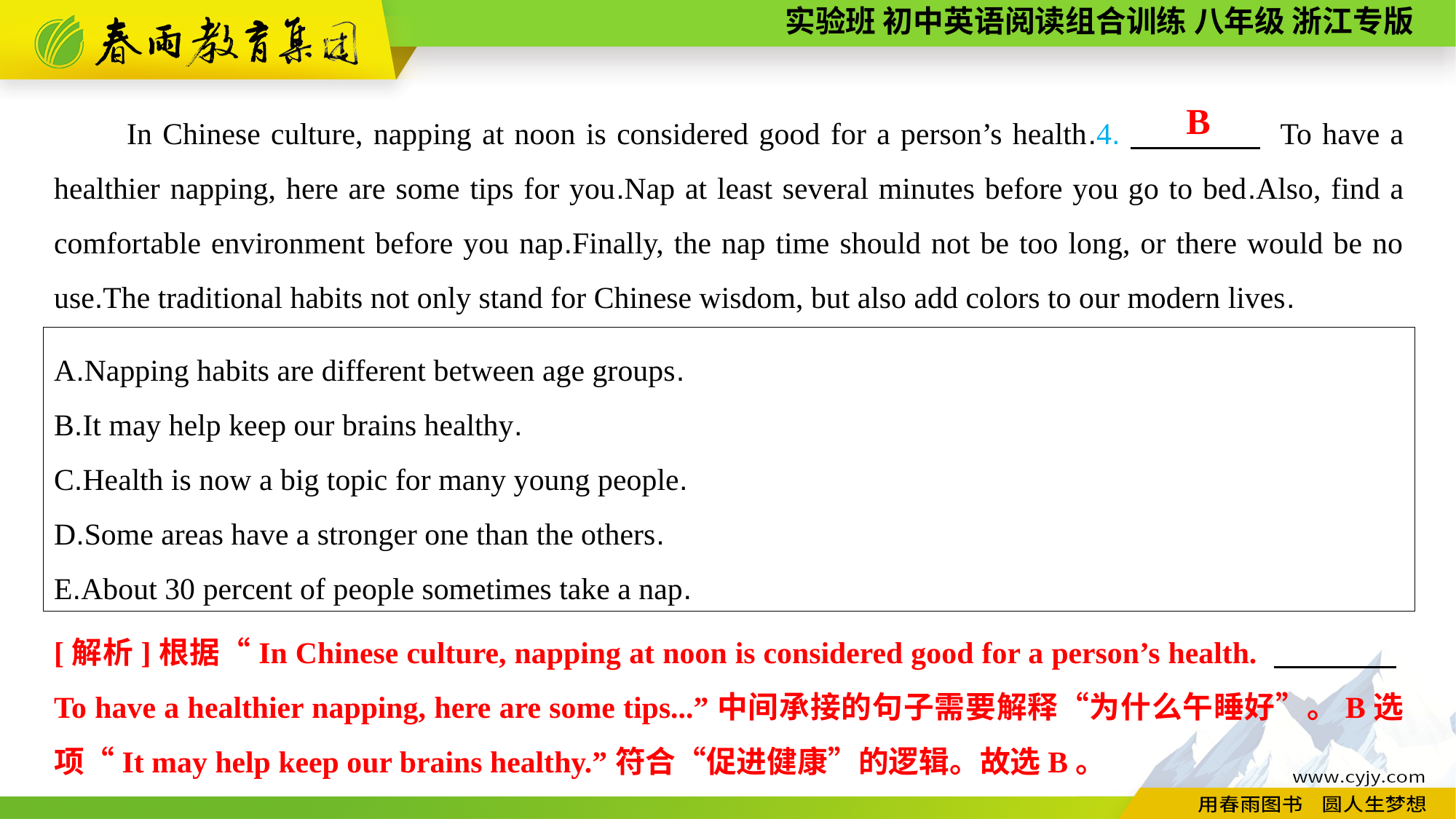

In Chinese culture, napping at noon is considered good for a person’s health.4.　　　　 To have a healthier napping, here are some tips for you.Nap at least several minutes before you go to bed.Also, find a comfortable environment before you nap.Finally, the nap time should not be too long, or there would be no use.The traditional habits not only stand for Chinese wisdom, but also add colors to our modern lives.
B
A.Napping habits are different between age groups.
B.It may help keep our brains healthy.
C.Health is now a big topic for many young people.
D.Some areas have a stronger one than the others.
E.About 30 percent of people sometimes take a nap.
[解析]根据“In Chinese culture, napping at noon is considered good for a person’s health. 　　　　To have a healthier napping, here are some tips...”中间承接的句子需要解释“为什么午睡好”。B选项“It may help keep our brains healthy.”符合“促进健康”的逻辑。故选B。